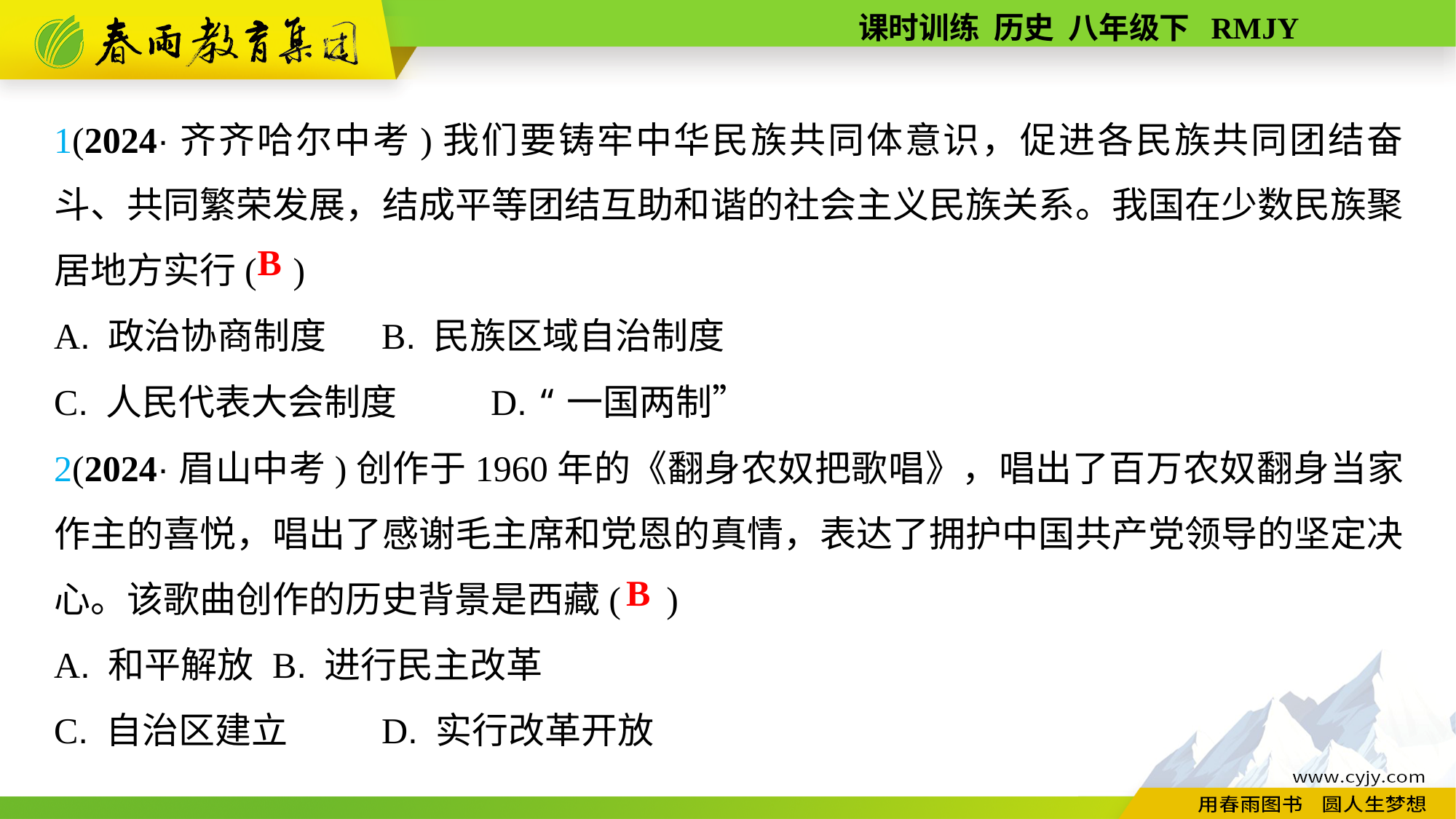

1(2024·齐齐哈尔中考)我们要铸牢中华民族共同体意识，促进各民族共同团结奋斗、共同繁荣发展，结成平等团结互助和谐的社会主义民族关系。我国在少数民族聚居地方实行(    )
A. 政治协商制度	B. 民族区域自治制度
C. 人民代表大会制度	D. “一国两制”
B
2(2024·眉山中考)创作于1960年的《翻身农奴把歌唱》，唱出了百万农奴翻身当家作主的喜悦，唱出了感谢毛主席和党恩的真情，表达了拥护中国共产党领导的坚定决心。该歌曲创作的历史背景是西藏(     )
A. 和平解放	B. 进行民主改革
C. 自治区建立	D. 实行改革开放
B